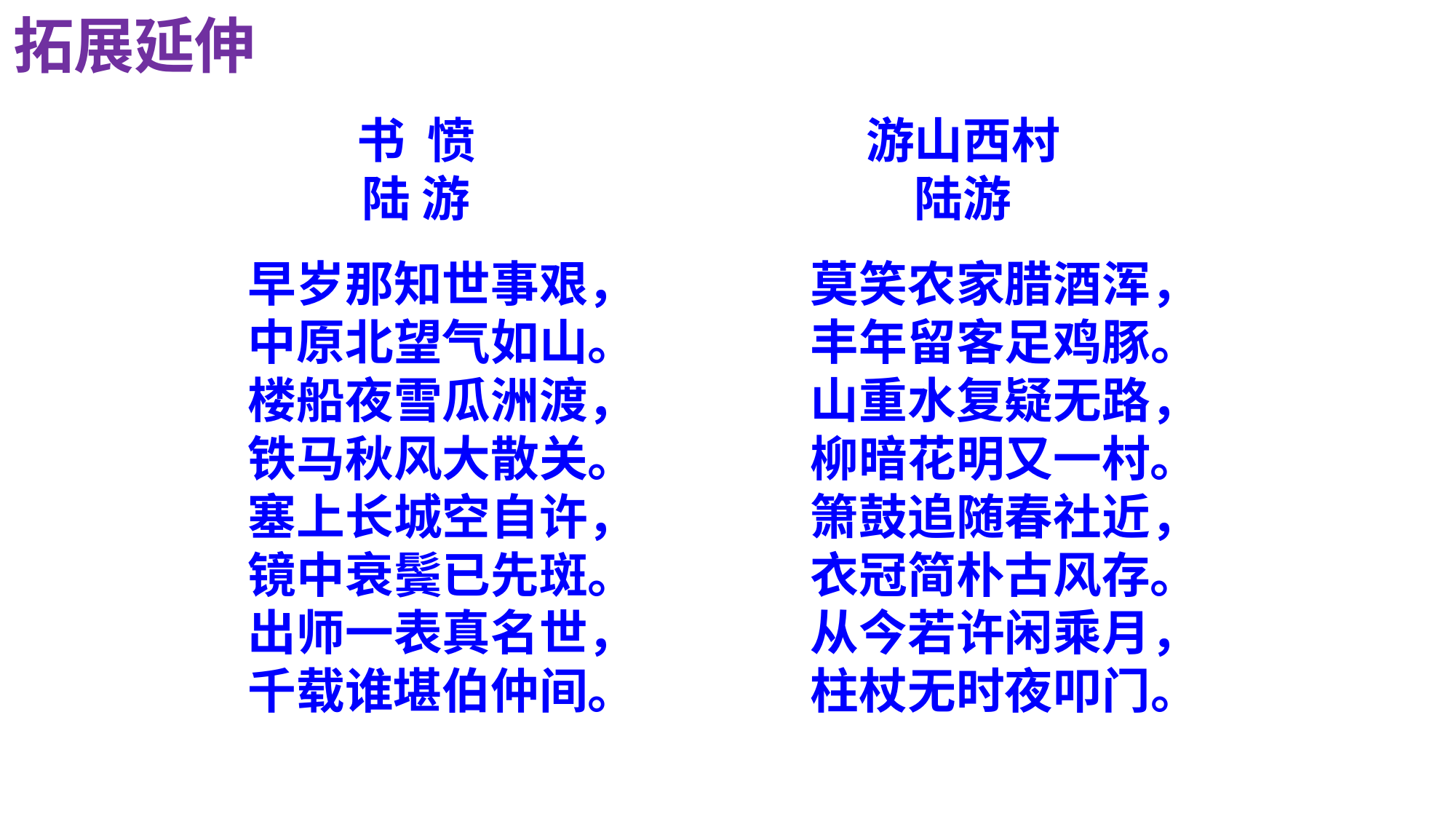

拓展延伸
书  愤
陆 游
游山西村
陆游
早岁那知世事艰，
中原北望气如山。
楼船夜雪瓜洲渡，
铁马秋风大散关。
塞上长城空自许，
镜中衰鬓已先斑。
出师一表真名世，
千载谁堪伯仲间。
莫笑农家腊酒浑，
丰年留客足鸡豚。
山重水复疑无路，
柳暗花明又一村。
箫鼓追随春社近，
衣冠简朴古风存。
从今若许闲乘月，
柱杖无时夜叩门。